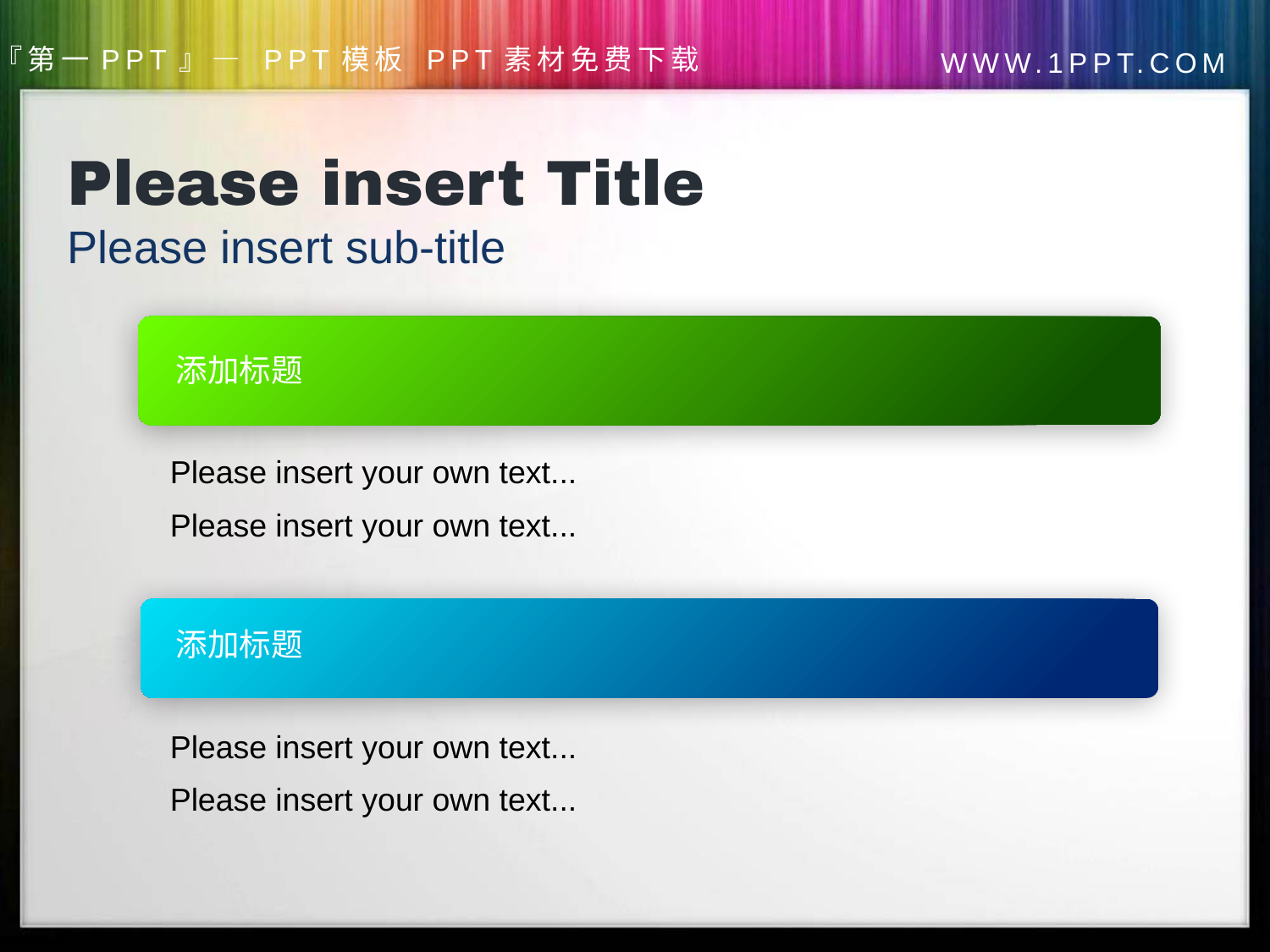

Please insert Title
Please insert sub-title

添加标题
 Please insert your own text...
 Please insert your own text...

添加标题
 Please insert your own text...
 Please insert your own text...